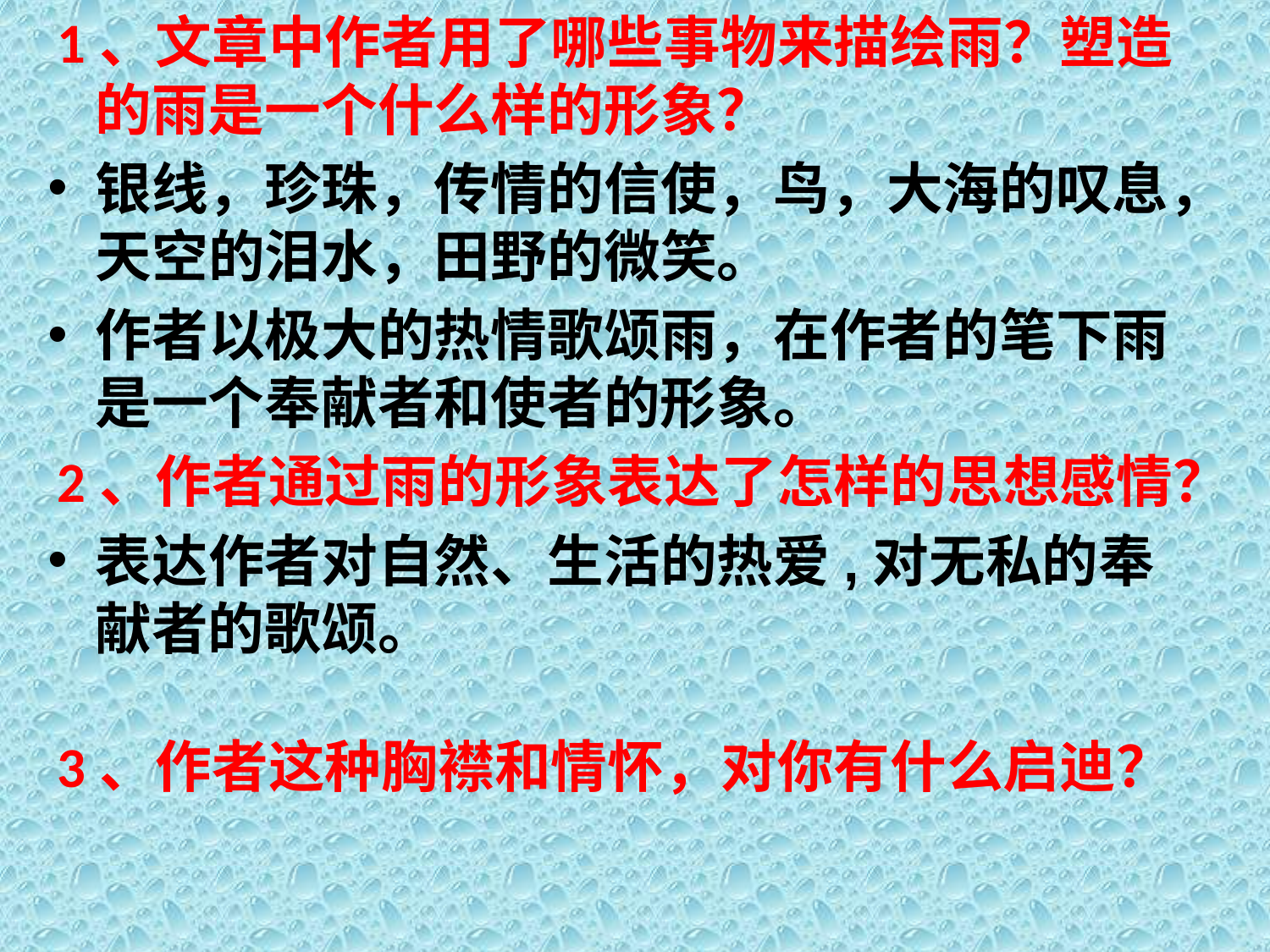

1、文章中作者用了哪些事物来描绘雨？塑造的雨是一个什么样的形象？
银线，珍珠，传情的信使，鸟，大海的叹息，天空的泪水，田野的微笑。
作者以极大的热情歌颂雨，在作者的笔下雨是一个奉献者和使者的形象。
 2、作者通过雨的形象表达了怎样的思想感情？
表达作者对自然、生活的热爱,对无私的奉献者的歌颂。

 3、作者这种胸襟和情怀，对你有什么启迪？